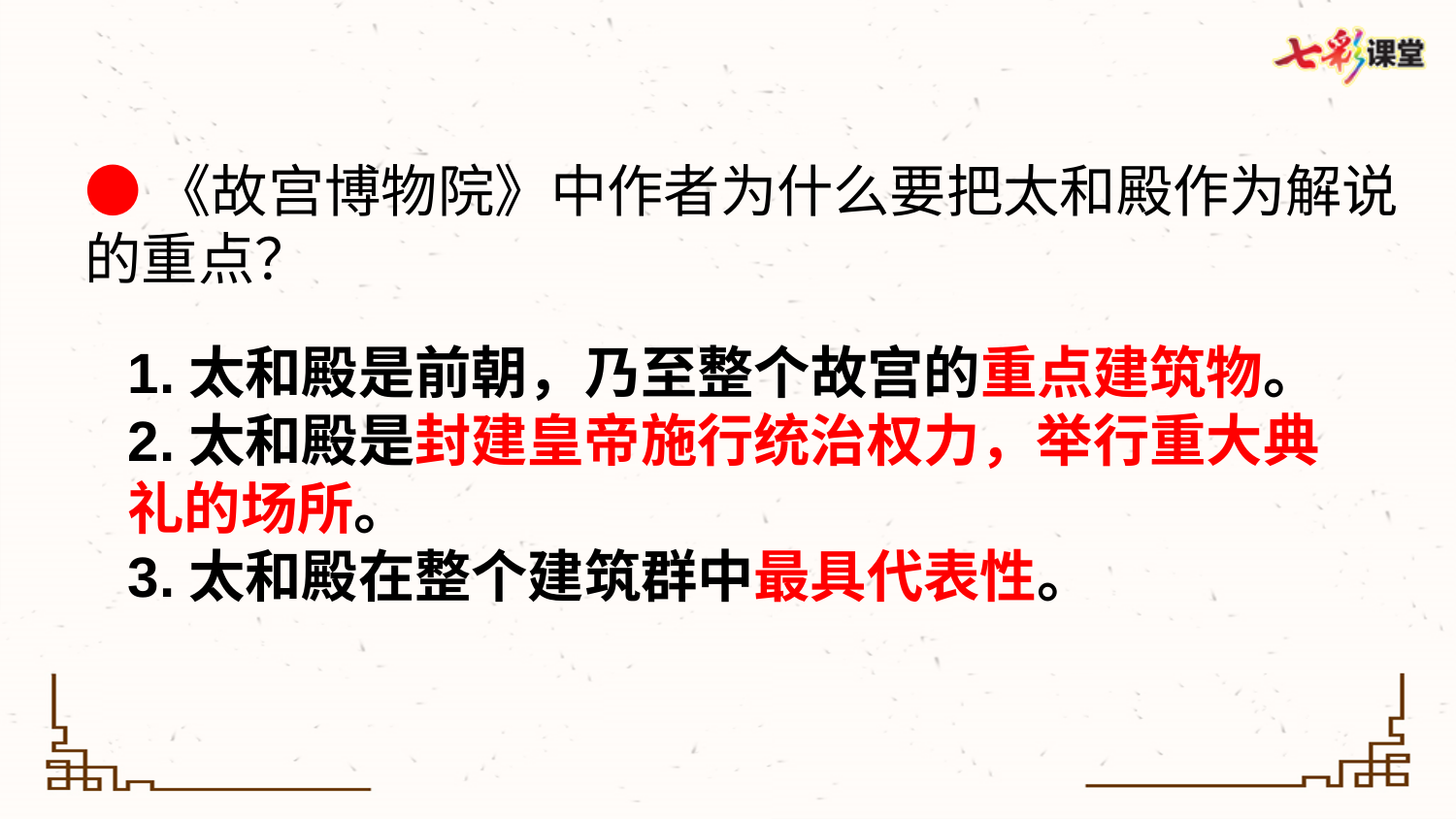

●《故宫博物院》中作者为什么要把太和殿作为解说的重点？
1.太和殿是前朝，乃至整个故宫的重点建筑物。
2.太和殿是封建皇帝施行统治权力，举行重大典礼的场所。
3.太和殿在整个建筑群中最具代表性。